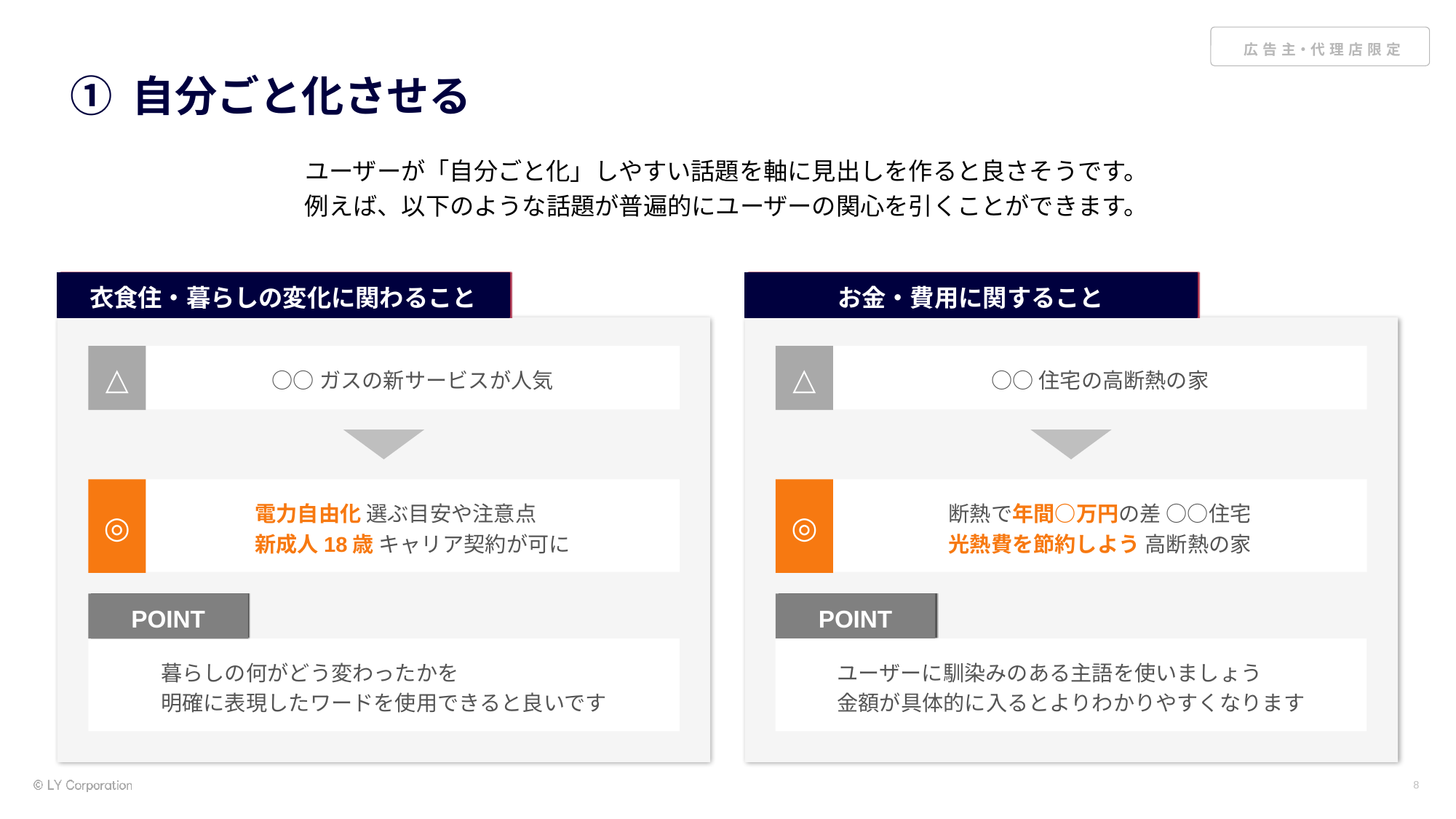

# ① 自分ごと化させる
ユーザーが「自分ごと化」しやすい話題を軸に見出しを作ると良さそうです。
例えば、以下のような話題が普遍的にユーザーの関心を引くことができます。
衣食住・暮らしの変化に関わること
お金・費用に関すること

△
○○ガスの新サービスが人気
△
○○住宅の高断熱の家

◎
電力自由化 選ぶ目安や注意点
新成人18歳 キャリア契約が可に
◎
断熱で年間○万円の差 ○○住宅
光熱費を節約しよう 高断熱の家
POINT
POINT
暮らしの何がどう変わったかを
明確に表現したワードを使用できると良いです
ユーザーに馴染みのある主語を使いましょう
金額が具体的に入るとよりわかりやすくなります